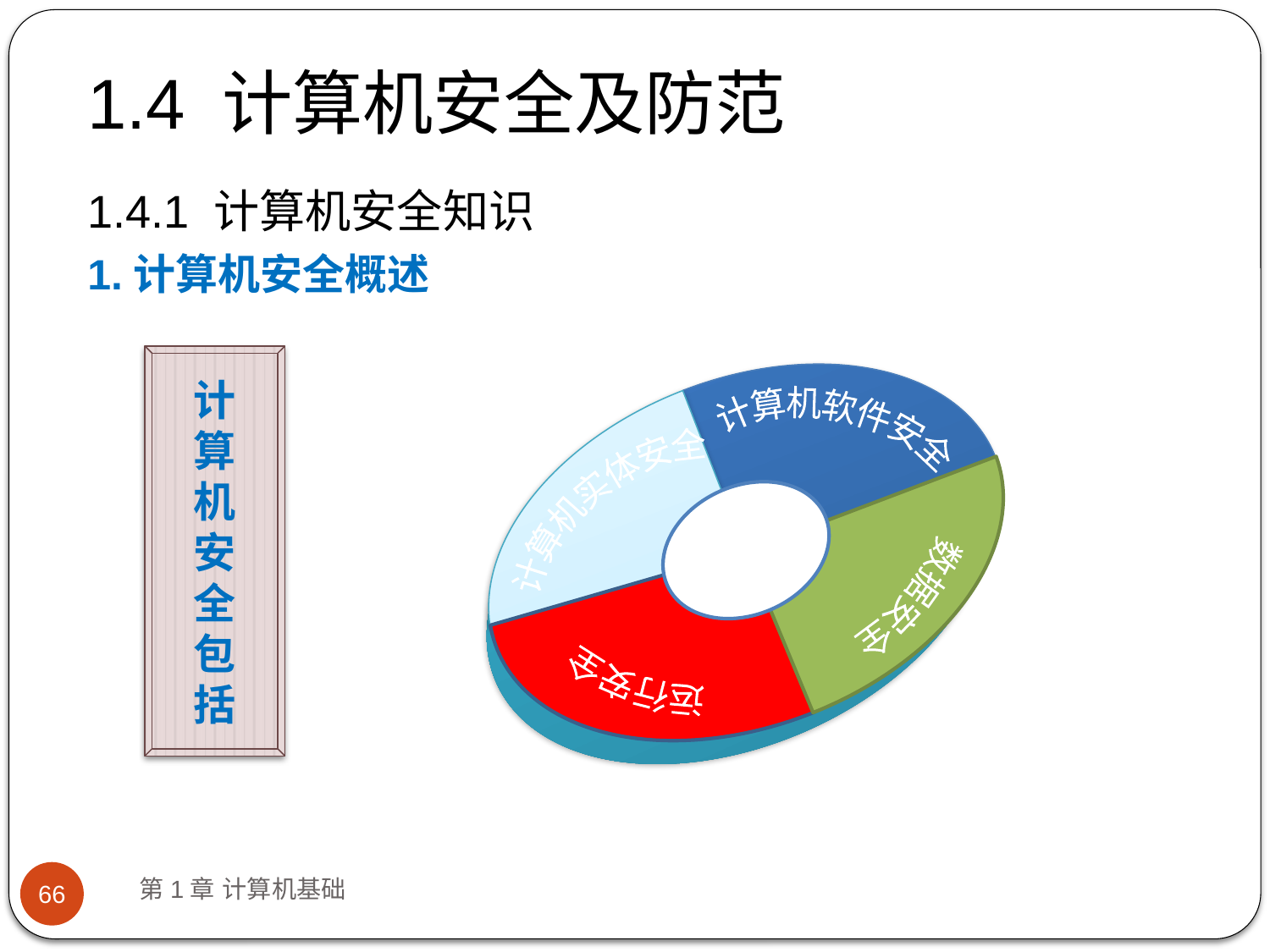

# 1.4 计算机安全及防范
1.4.1 计算机安全知识
1.计算机安全概述

计
算
机
安
全
包
括

计算机软件安全
计算机实体安全
数据安全
运行安全
第1章 计算机基础
66